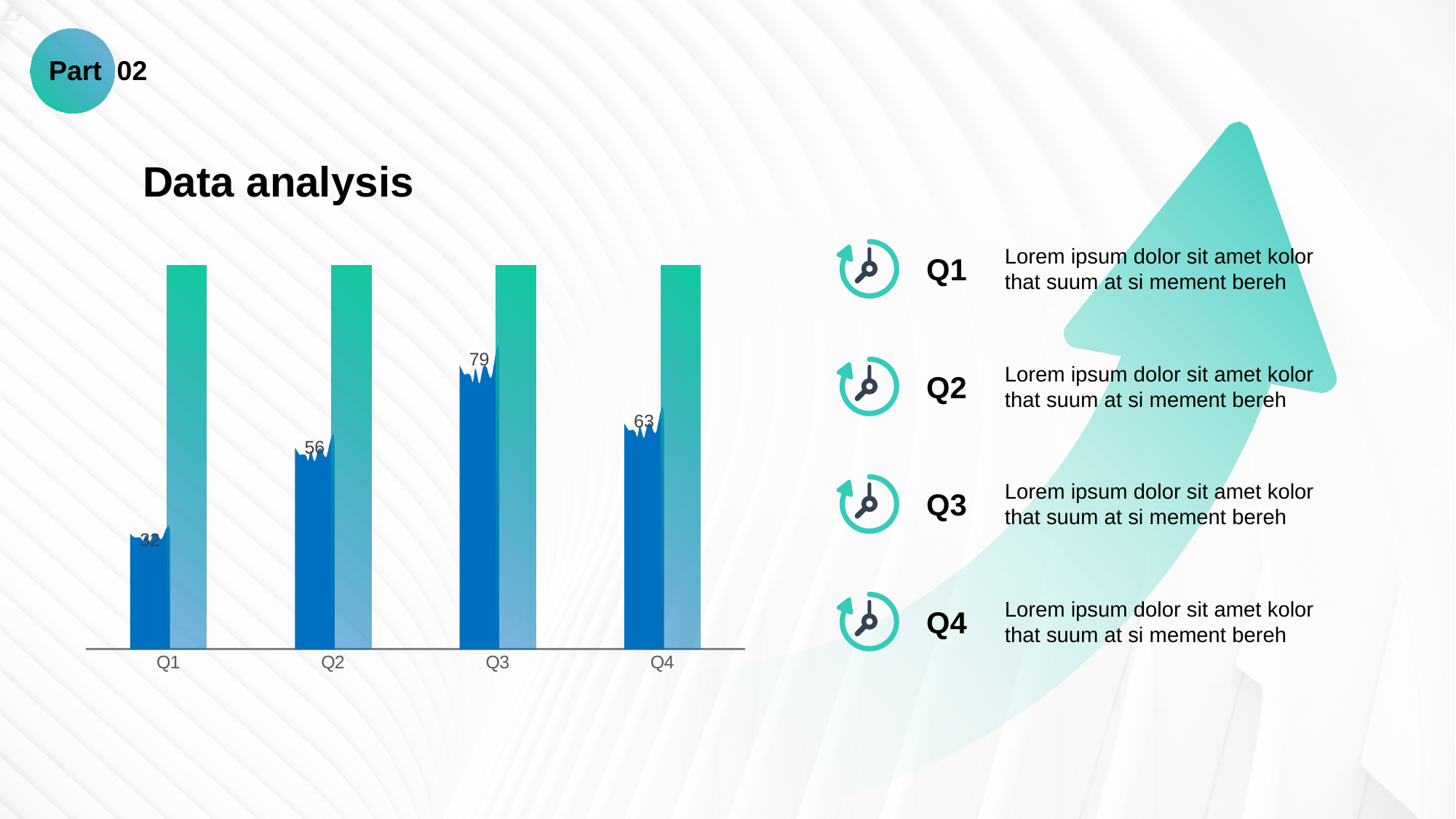

Part  02
Data analysis

Lorem ipsum dolor sit amet kolor that suum at si mement bereh

Q1

### Chart

| Category | 系列 1 | 2 |
|---|---|---|
| Q1 | 32.0 | 100.0 |
| Q2 | 56.0 | 100.0 |
| Q3 | 79.0 | 100.0 |
| Q4 | 63.0 | 100.0 |
Lorem ipsum dolor sit amet kolor that suum at si mement bereh

Q2
Lorem ipsum dolor sit amet kolor that suum at si mement bereh

Q3
Lorem ipsum dolor sit amet kolor that suum at si mement bereh

Q4